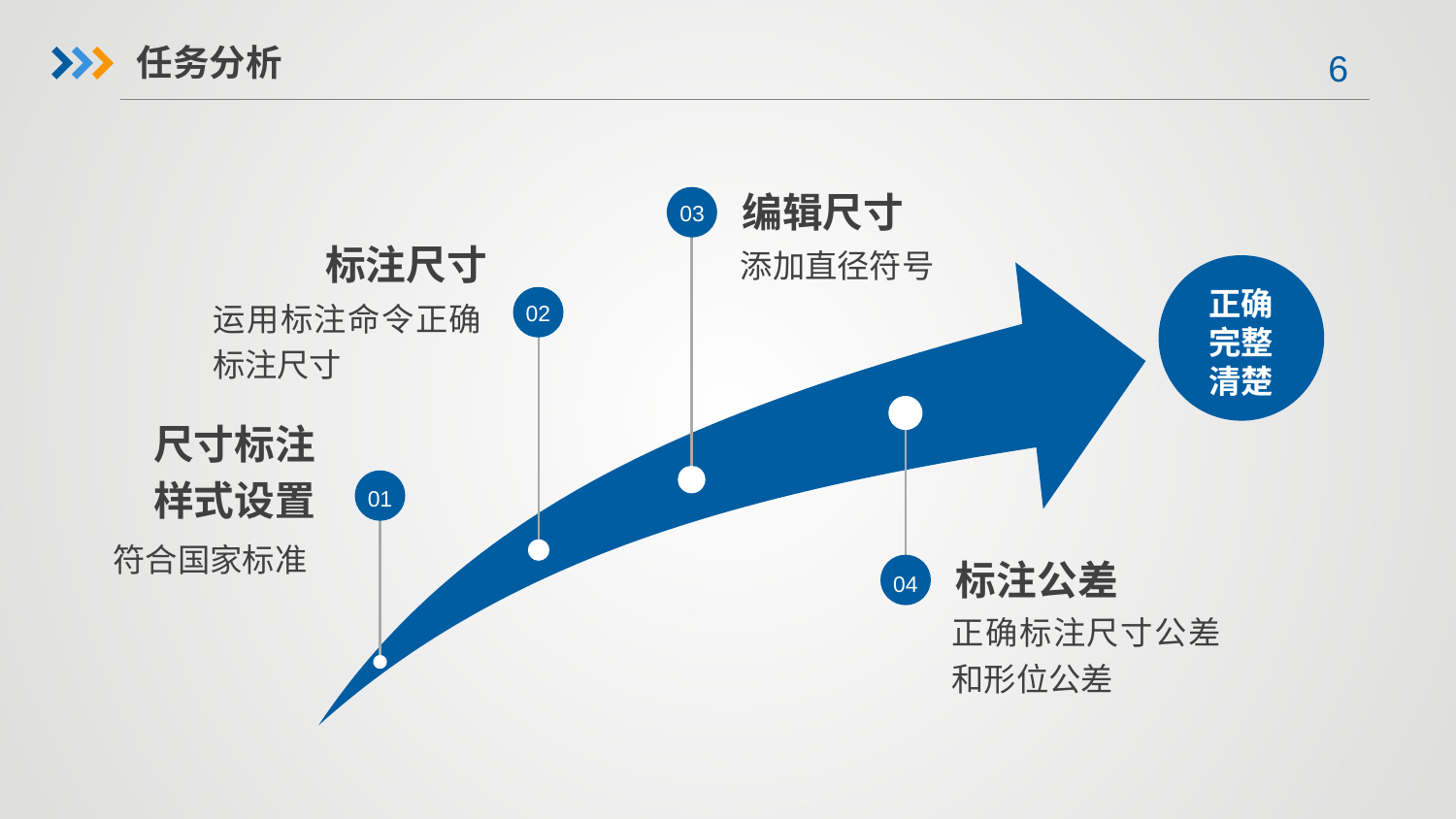

任务分析

编辑尺寸
03

添加直径符号
标注尺寸

运用标注命令正确标注尺寸
02
正确
完整
清楚

尺寸标注
样式设置

01

符合国家标准

标注公差
04
正确标注尺寸公差和形位公差